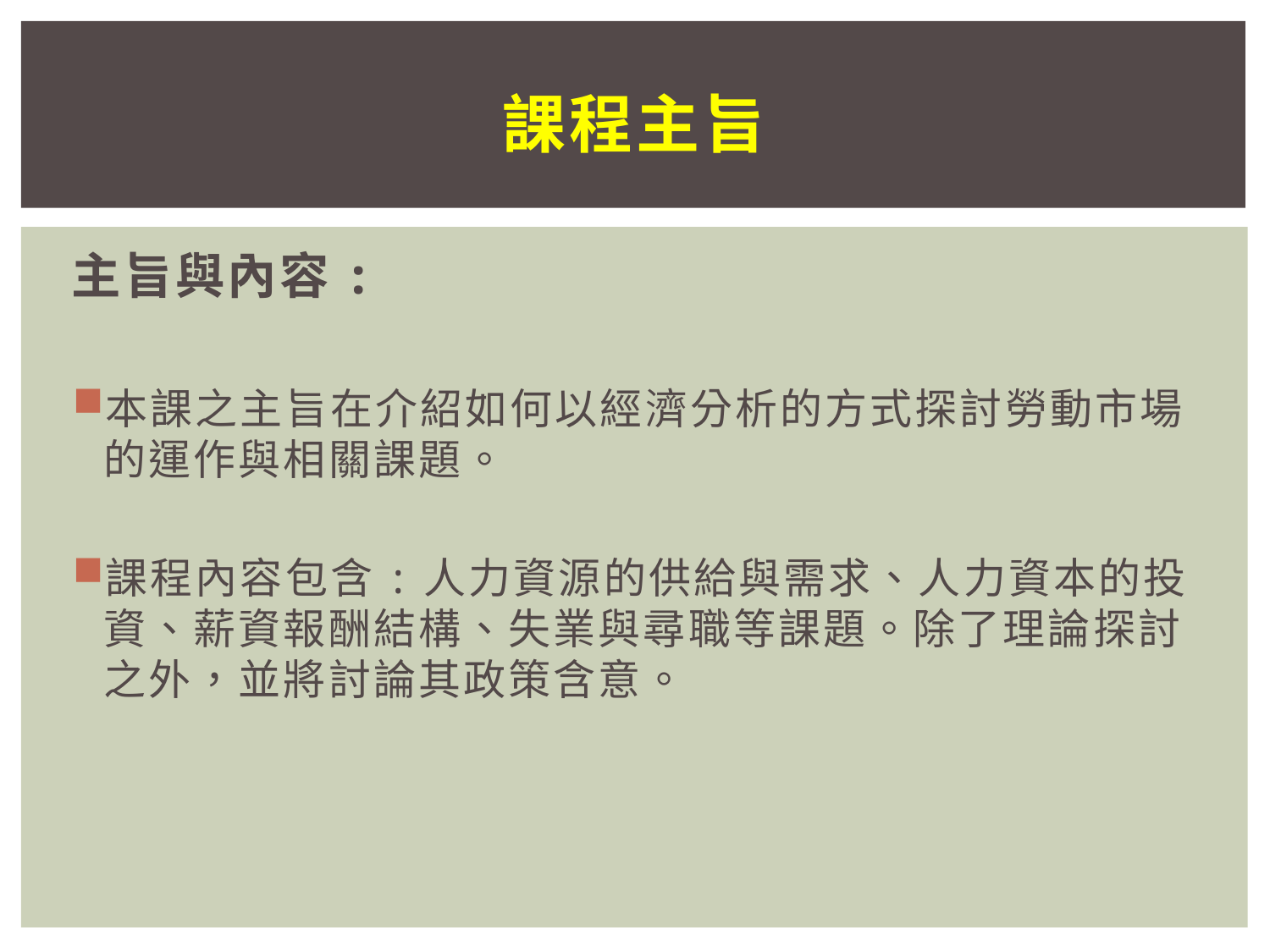

# 課程主旨
主旨與內容:

本課之主旨在介紹如何以經濟分析的方式探討勞動市場的運作與相關課題。

課程內容包含:人力資源的供給與需求、人力資本的投資、薪資報酬結構、失業與尋職等課題。除了理論探討之外，並將討論其政策含意。